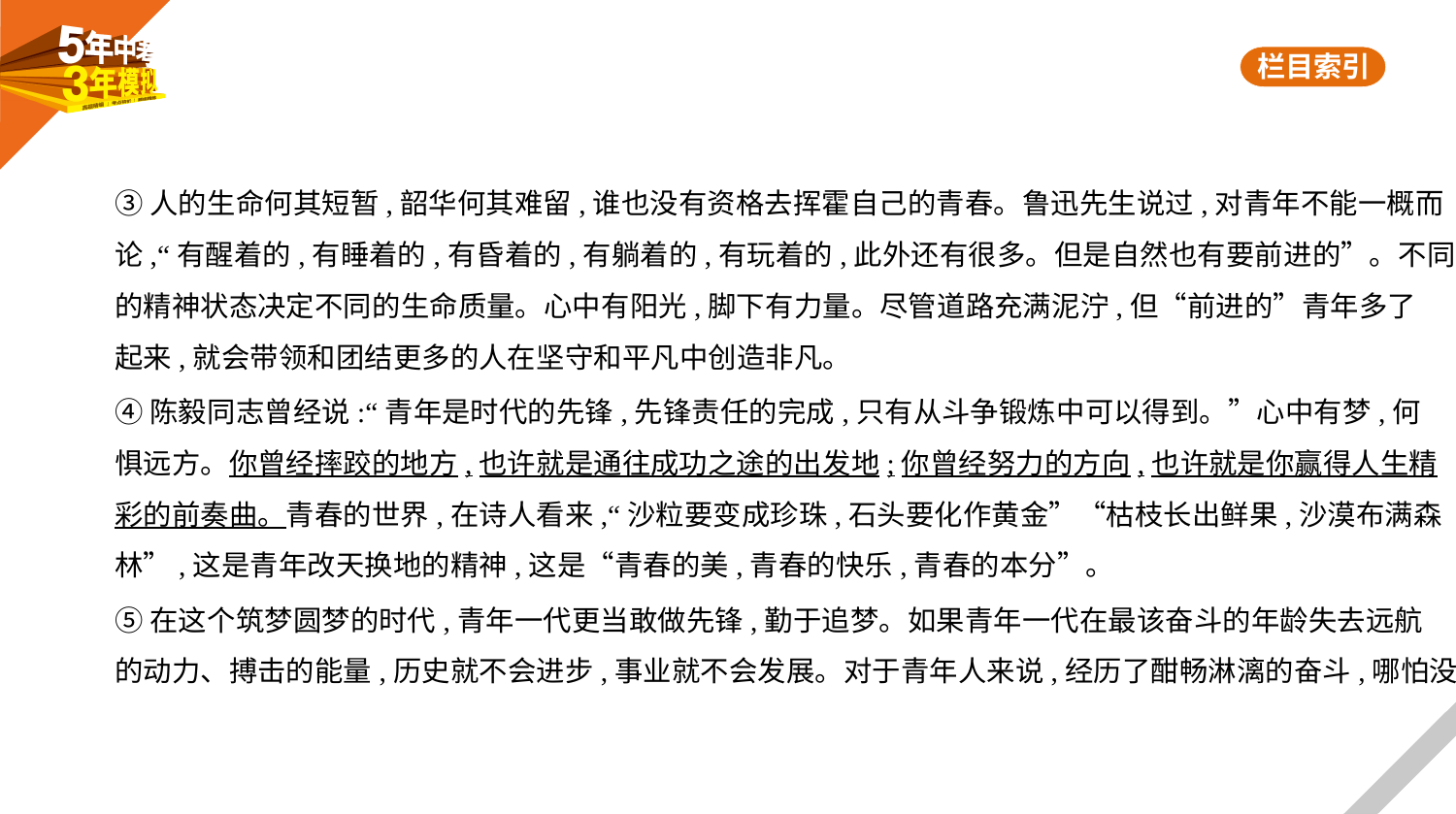

③人的生命何其短暂,韶华何其难留,谁也没有资格去挥霍自己的青春。鲁迅先生说过,对青年不能一概而
论,“有醒着的,有睡着的,有昏着的,有躺着的,有玩着的,此外还有很多。但是自然也有要前进的”。不同
的精神状态决定不同的生命质量。心中有阳光,脚下有力量。尽管道路充满泥泞,但“前进的”青年多了
起来,就会带领和团结更多的人在坚守和平凡中创造非凡。
④陈毅同志曾经说:“青年是时代的先锋,先锋责任的完成,只有从斗争锻炼中可以得到。”心中有梦,何
惧远方。你曾经摔跤的地方,也许就是通往成功之途的出发地;你曾经努力的方向,也许就是你赢得人生精
彩的前奏曲。青春的世界,在诗人看来,“沙粒要变成珍珠,石头要化作黄金”“枯枝长出鲜果,沙漠布满森
林”,这是青年改天换地的精神,这是“青春的美,青春的快乐,青春的本分”。
⑤在这个筑梦圆梦的时代,青年一代更当敢做先锋,勤于追梦。如果青年一代在最该奋斗的年龄失去远航
的动力、搏击的能量,历史就不会进步,事业就不会发展。对于青年人来说,经历了酣畅淋漓的奋斗,哪怕没